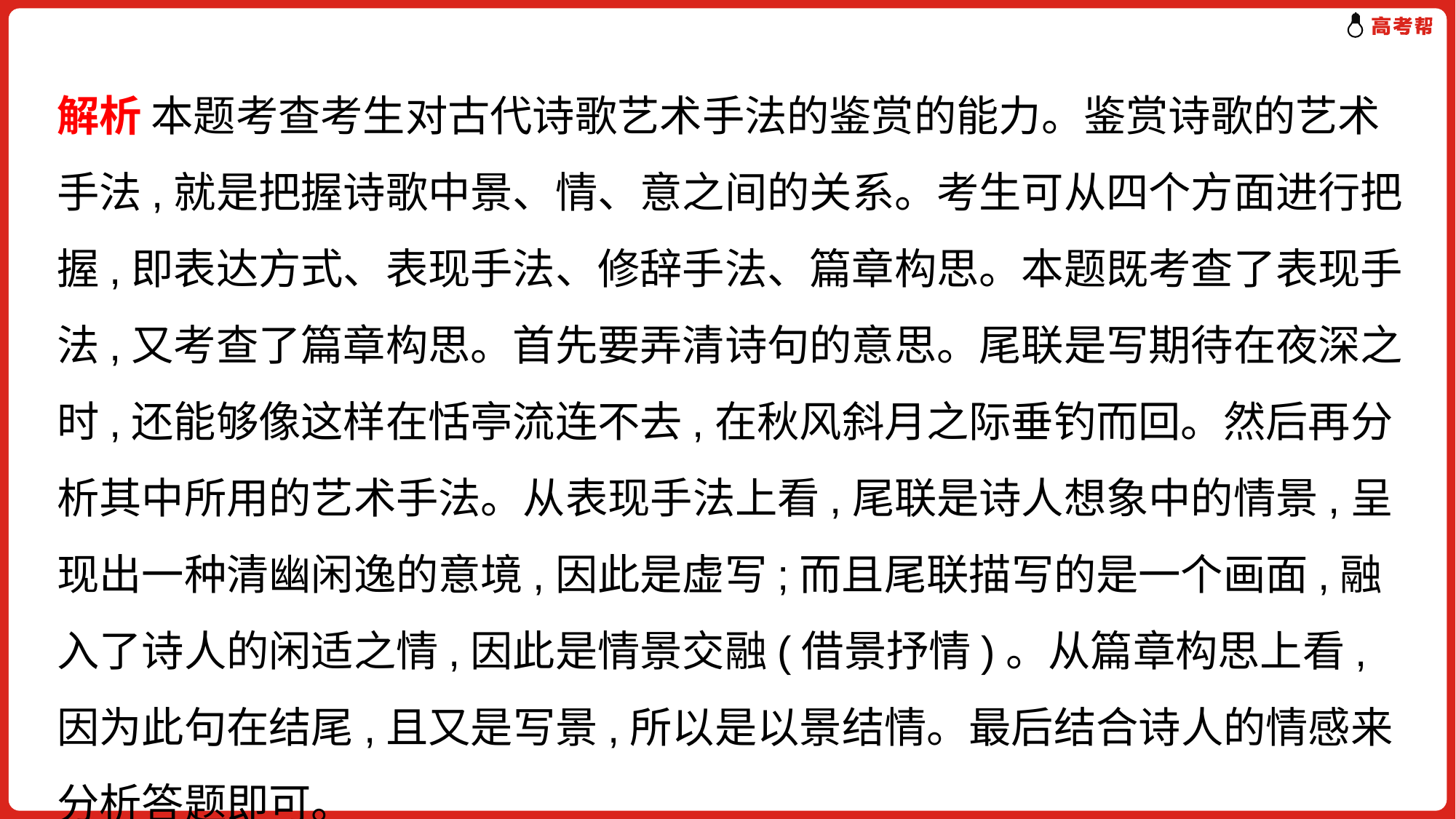

解析 本题考查考生对古代诗歌艺术手法的鉴赏的能力。鉴赏诗歌的艺术手法,就是把握诗歌中景、情、意之间的关系。考生可从四个方面进行把握,即表达方式、表现手法、修辞手法、篇章构思。本题既考查了表现手法,又考查了篇章构思。首先要弄清诗句的意思。尾联是写期待在夜深之时,还能够像这样在恬亭流连不去,在秋风斜月之际垂钓而回。然后再分析其中所用的艺术手法。从表现手法上看,尾联是诗人想象中的情景,呈现出一种清幽闲逸的意境,因此是虚写;而且尾联描写的是一个画面,融入了诗人的闲适之情,因此是情景交融(借景抒情)。从篇章构思上看,因为此句在结尾,且又是写景,所以是以景结情。最后结合诗人的情感来分析答题即可。